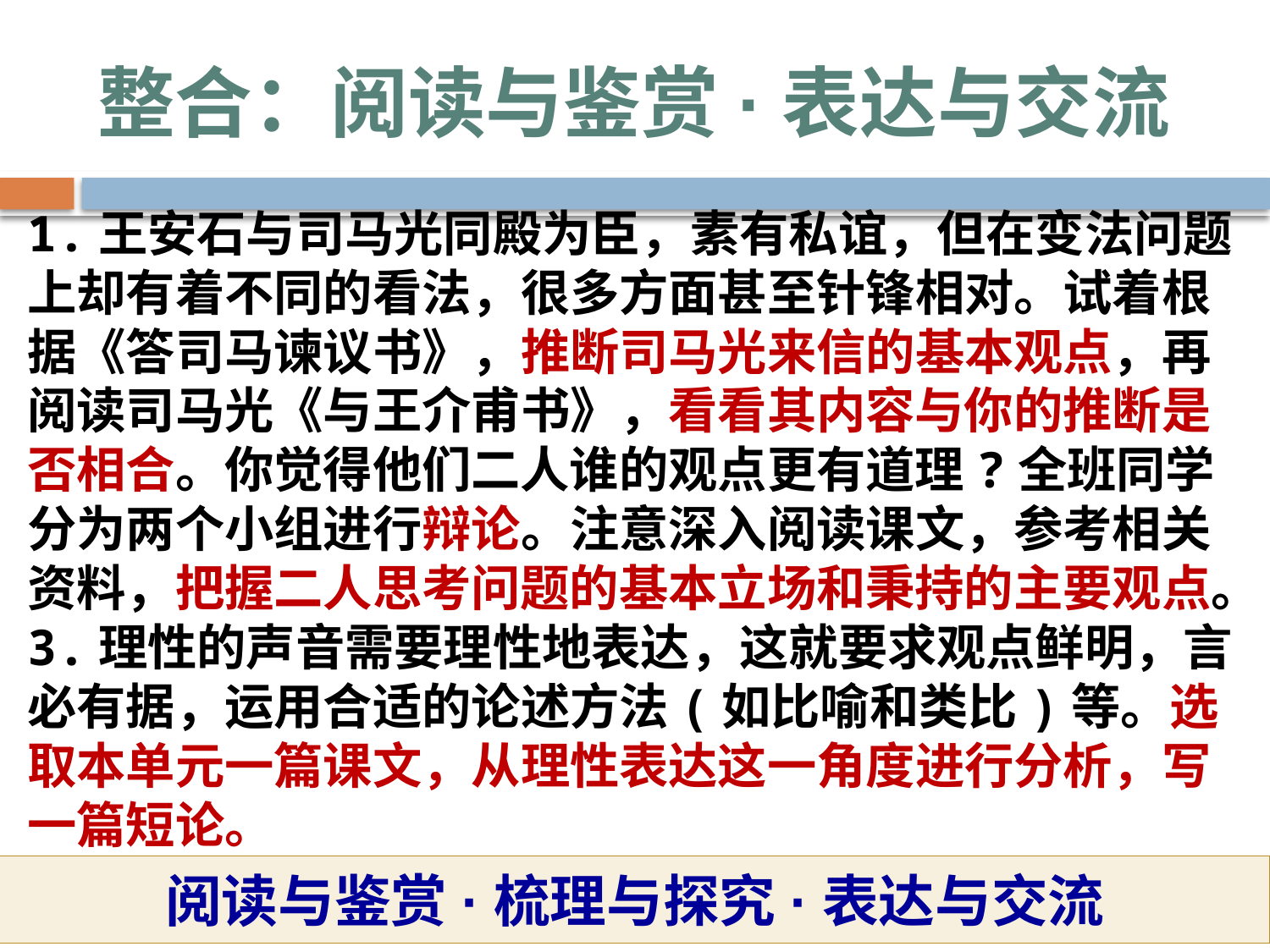

# 整合：阅读与鉴赏·表达与交流
1.王安石与司马光同殿为臣，素有私谊，但在变法问题上却有着不同的看法，很多方面甚至针锋相对。试着根据《答司马谏议书》，推断司马光来信的基本观点，再阅读司马光《与王介甫书》，看看其内容与你的推断是否相合。你觉得他们二人谁的观点更有道理?全班同学分为两个小组进行辩论。注意深入阅读课文，参考相关资料，把握二人思考问题的基本立场和秉持的主要观点。
3.理性的声音需要理性地表达，这就要求观点鲜明，言必有据，运用合适的论述方法(如比喻和类比)等。选取本单元一篇课文，从理性表达这一角度进行分析，写一篇短论。

阅读与鉴赏·梳理与探究·表达与交流